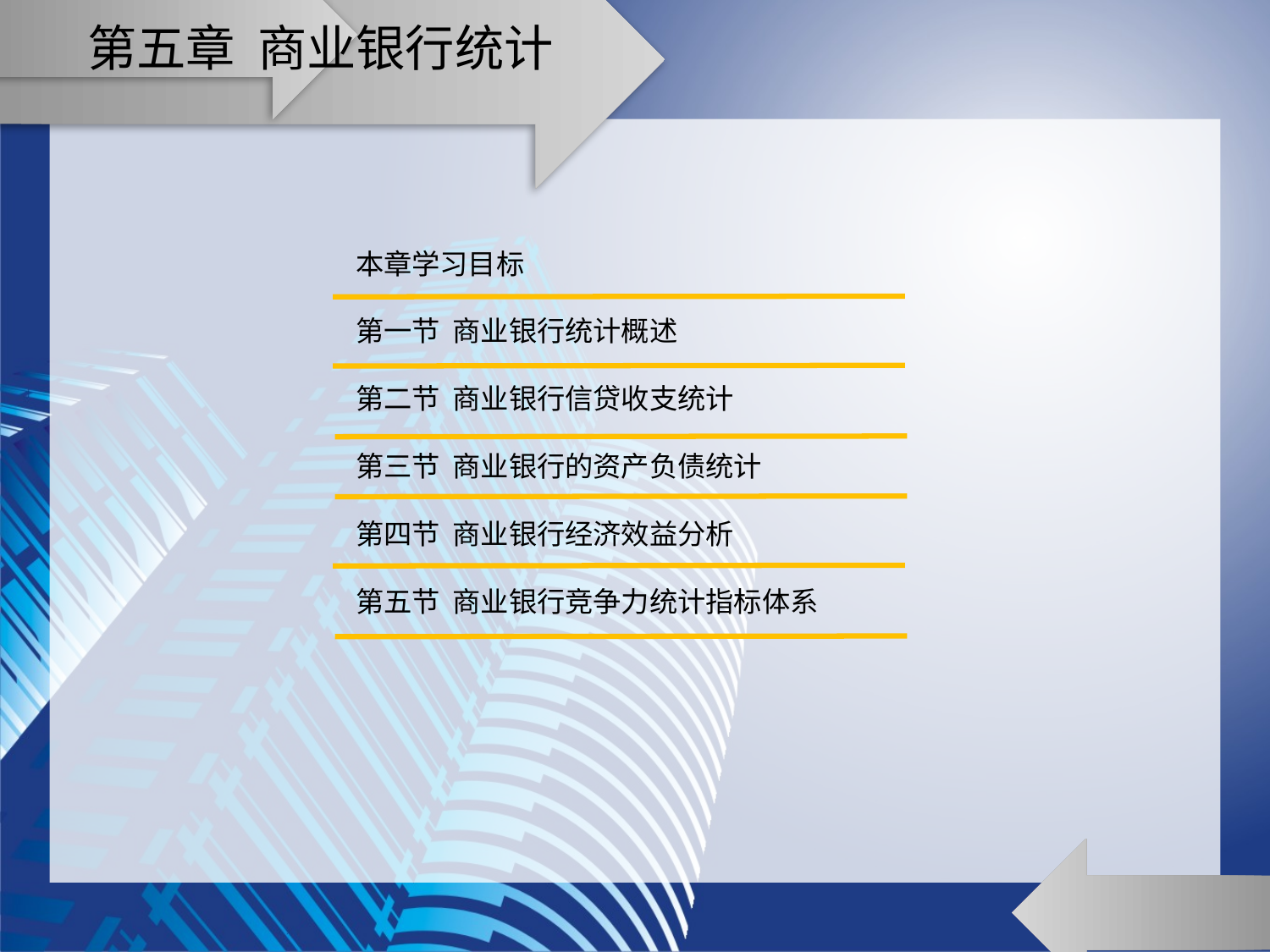

# 第五章  商业银行统计
本章学习目标

第一节  商业银行统计概述

第二节  商业银行信贷收支统计

第三节  商业银行的资产负债统计

第四节  商业银行经济效益分析

第五节  商业银行竞争力统计指标体系